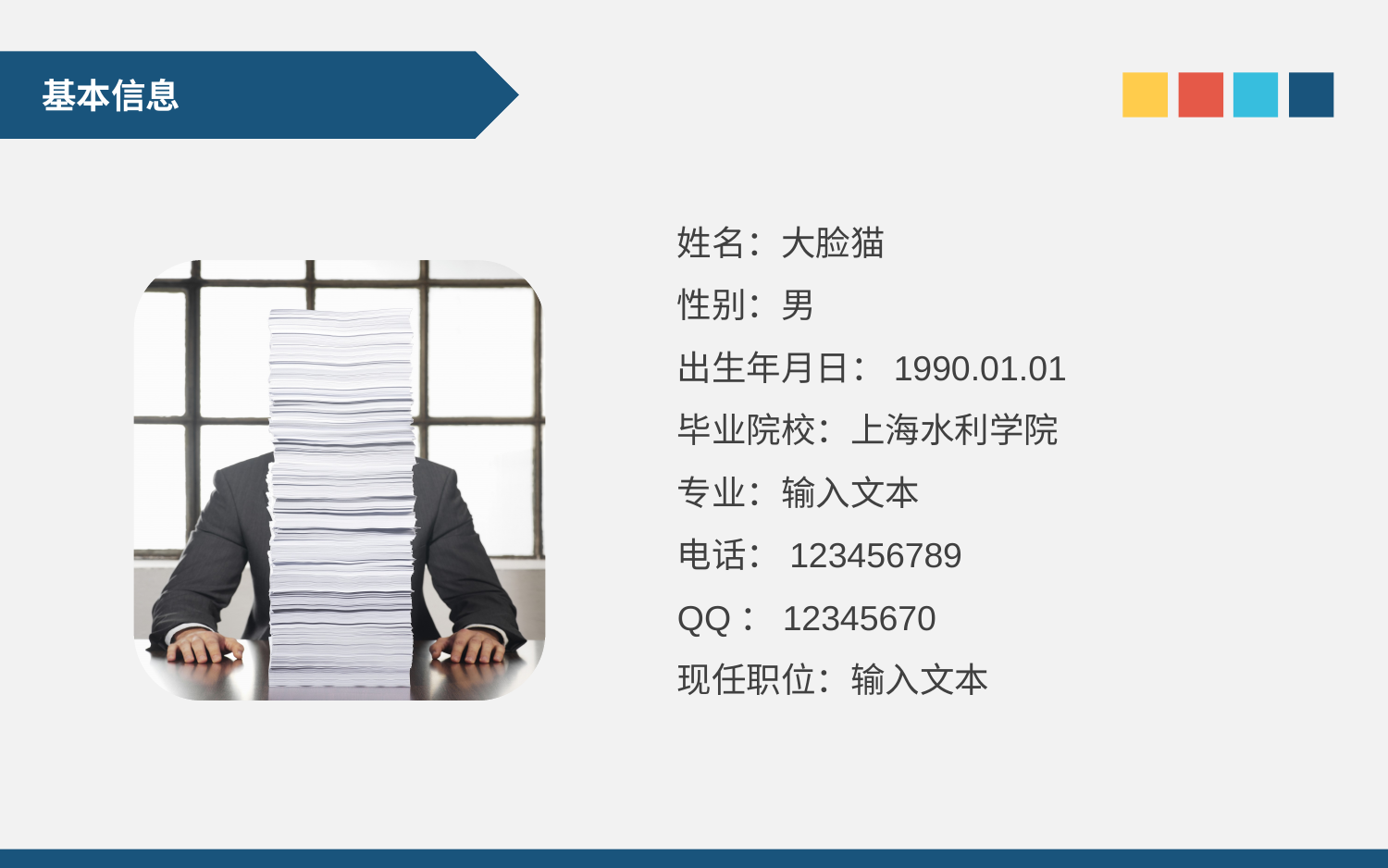

基本信息

姓名：大脸猫
性别：男
出生年月日：1990.01.01
毕业院校：上海水利学院
专业：输入文本
电话：123456789
QQ：12345670
现任职位：输入文本